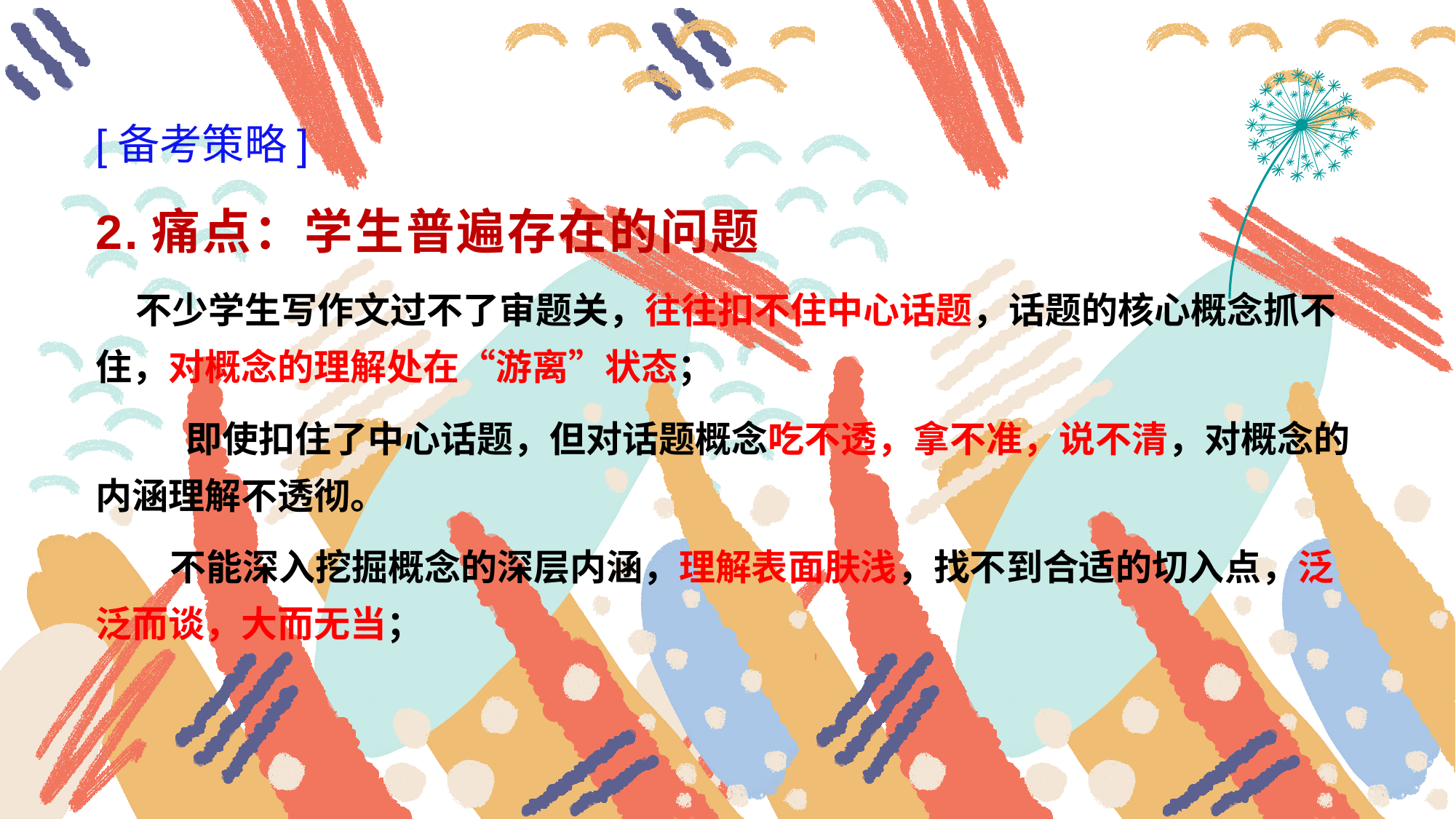

[备考策略]
2.痛点：学生普遍存在的问题
   不少学生写作文过不了审题关，往往扣不住中心话题，话题的核心概念抓不住，对概念的理解处在“游离”状态；
          即使扣住了中心话题，但对话题概念吃不透，拿不准，说不清，对概念的内涵理解不透彻。
        不能深入挖掘概念的深层内涵，理解表面肤浅，找不到合适的切入点，泛泛而谈，大而无当；